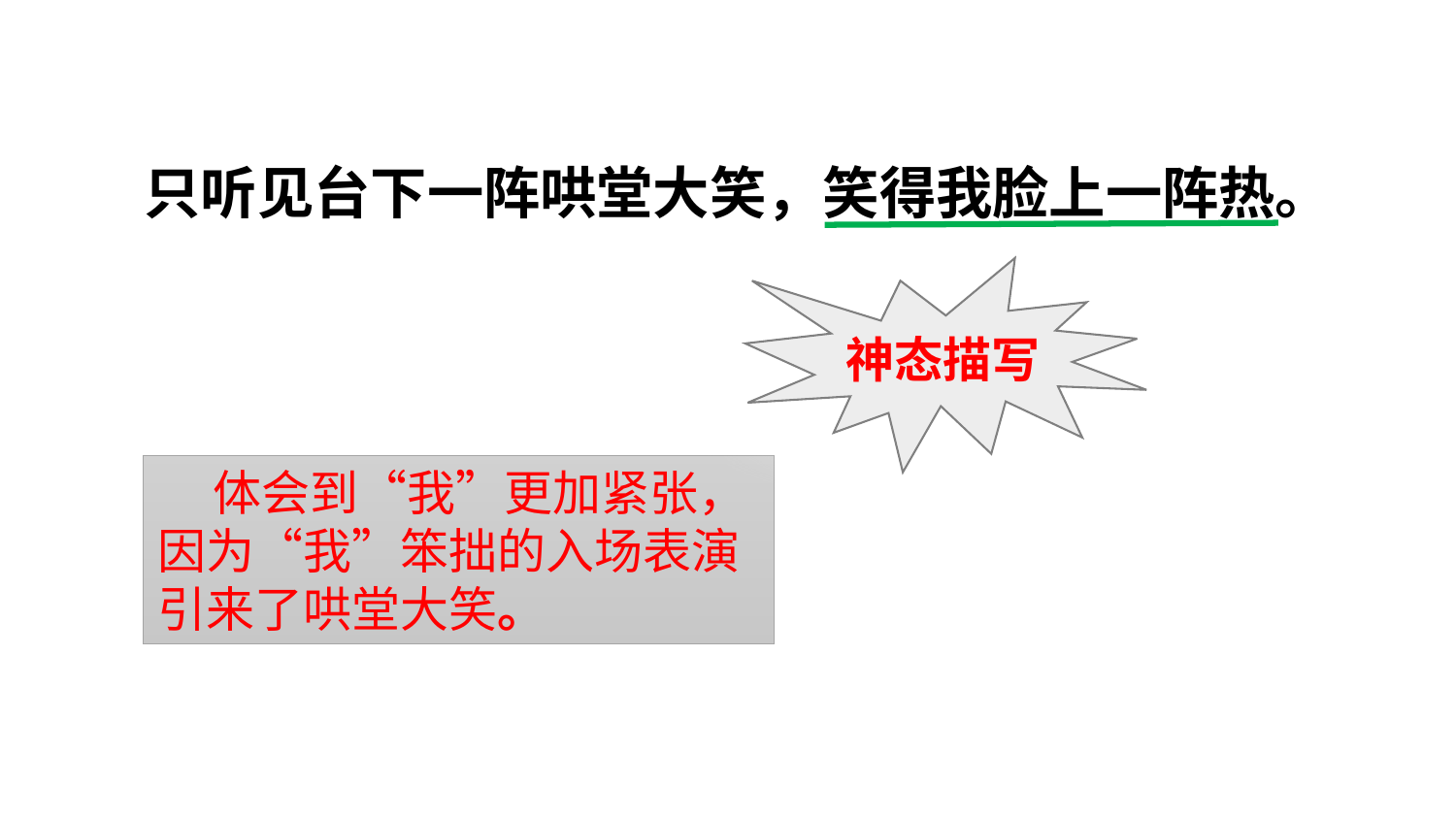

只听见台下一阵哄堂大笑，笑得我脸上一阵热。
神态描写
    体会到“我”更加紧张，因为“我”笨拙的入场表演引来了哄堂大笑。